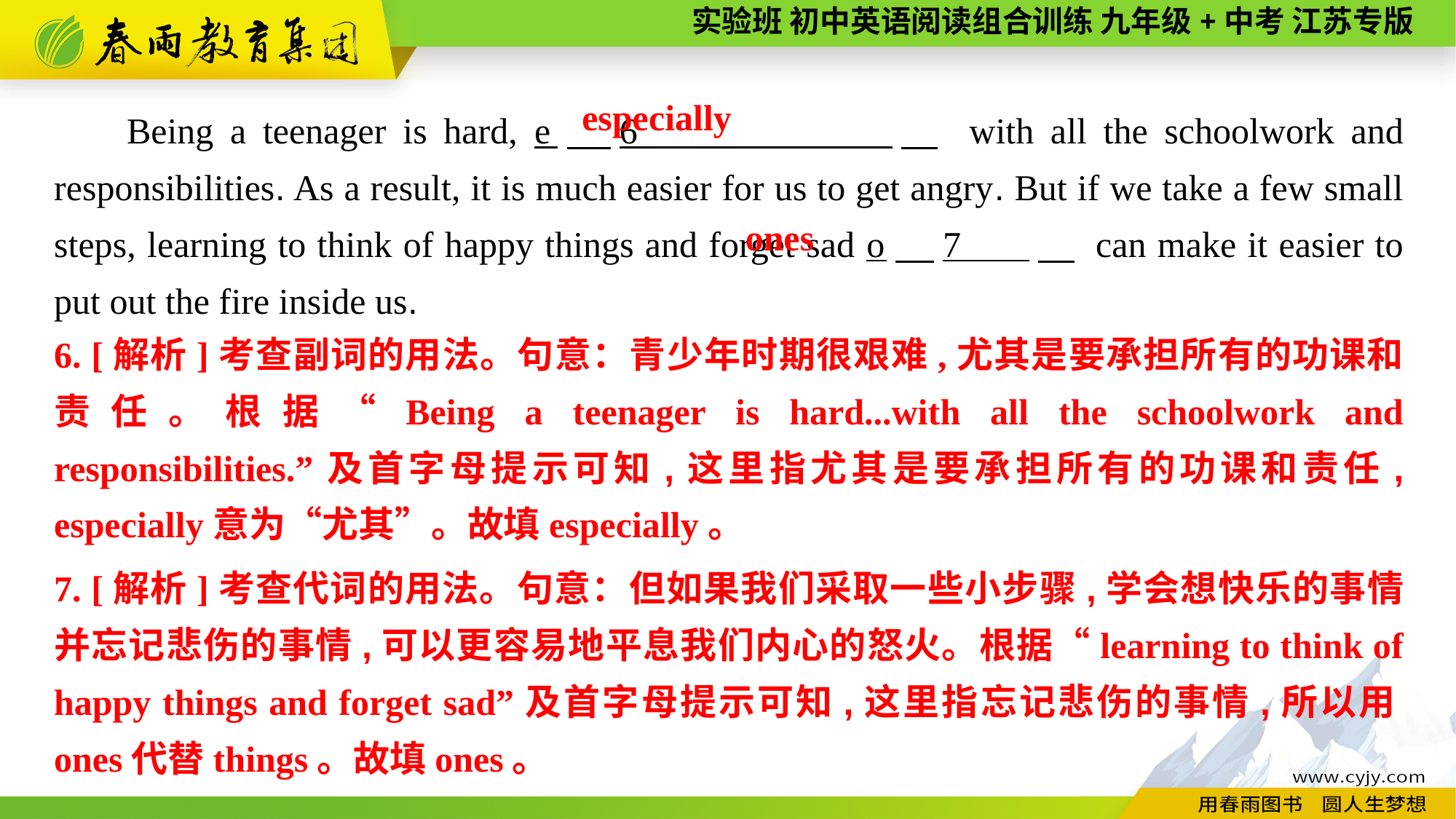

especially
Being a teenager is hard, e　6               　 with all the schoolwork and responsibilities. As a result, it is much easier for us to get angry. But if we take a few small steps, learning to think of happy things and forget sad o　7      　 can make it easier to put out the fire inside us.
ones
6. [解析]考查副词的用法。句意：青少年时期很艰难,尤其是要承担所有的功课和责任。根据“Being a teenager is hard...with all the schoolwork and responsibilities.”及首字母提示可知,这里指尤其是要承担所有的功课和责任, especially意为“尤其”。故填especially。
7. [解析]考查代词的用法。句意：但如果我们采取一些小步骤,学会想快乐的事情并忘记悲伤的事情,可以更容易地平息我们内心的怒火。根据“learning to think of happy things and forget sad”及首字母提示可知,这里指忘记悲伤的事情,所以用ones代替things。故填ones。